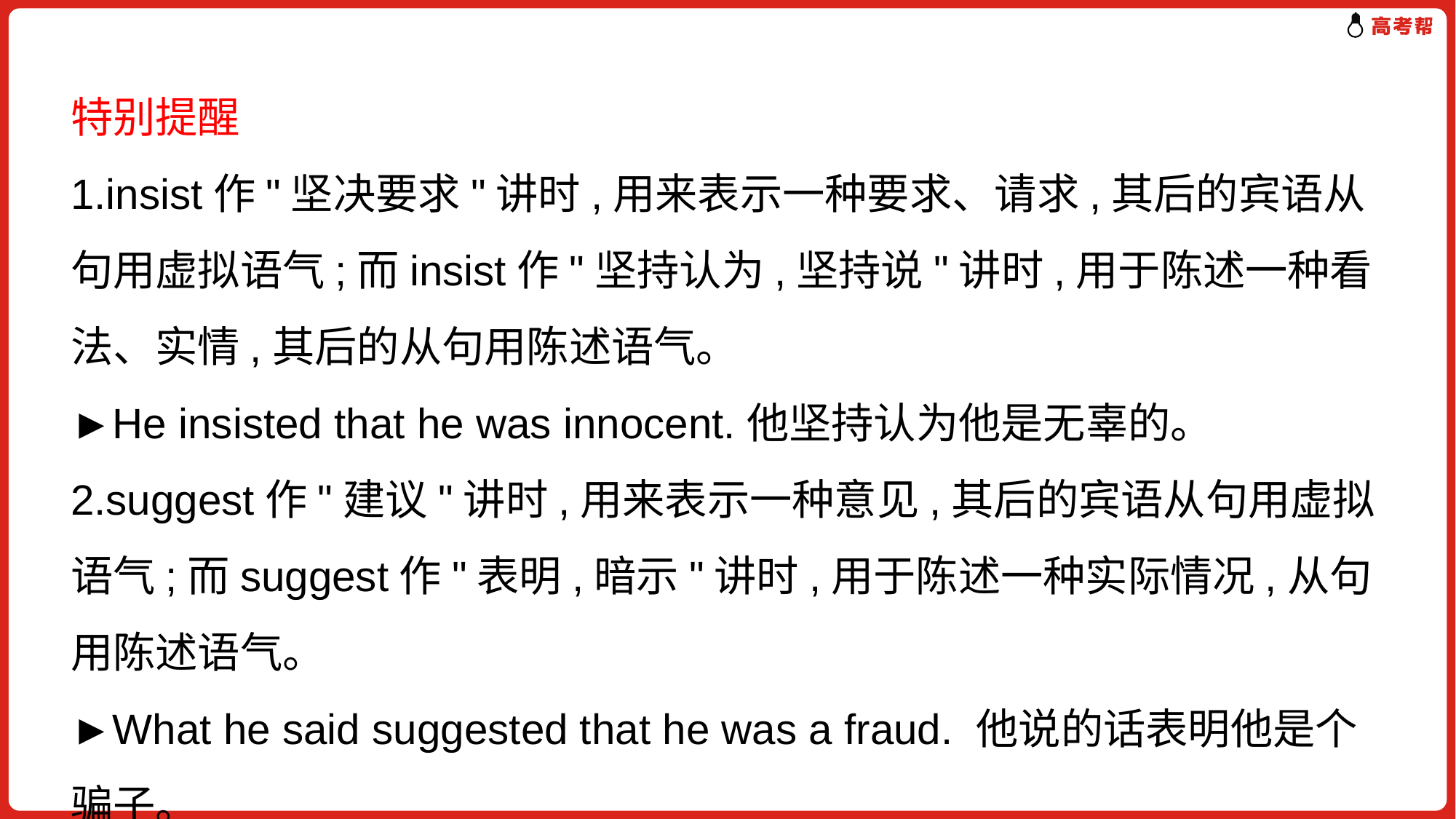

特别提醒
1.insist作"坚决要求"讲时,用来表示一种要求、请求,其后的宾语从句用虚拟语气;而insist作"坚持认为,坚持说"讲时,用于陈述一种看法、实情,其后的从句用陈述语气。
►He insisted that he was innocent.他坚持认为他是无辜的。
2.suggest作"建议"讲时,用来表示一种意见,其后的宾语从句用虚拟语气;而suggest作"表明,暗示"讲时,用于陈述一种实际情况,从句用陈述语气。
►What he said suggested that he was a fraud. 他说的话表明他是个骗子。